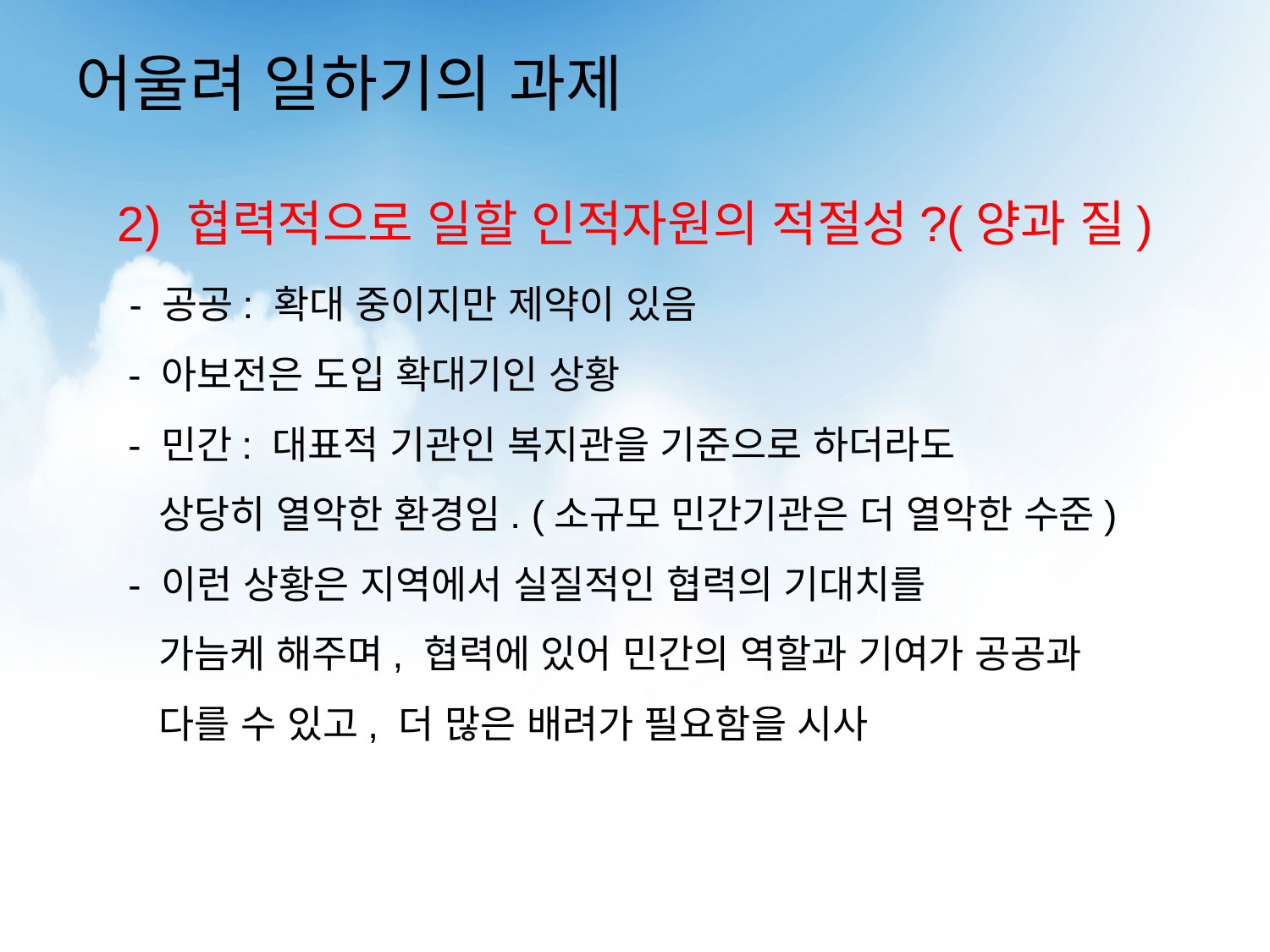

# 어울려 일하기의 과제
2) 협력적으로 일할 인적자원의 적절성?(양과 질)
 - 공공: 확대 중이지만 제약이 있음
 - 아보전은 도입 확대기인 상황
 - 민간: 대표적 기관인 복지관을 기준으로 하더라도
   상당히 열악한 환경임. (소규모 민간기관은 더 열악한 수준)
 - 이런 상황은 지역에서 실질적인 협력의 기대치를
   가늠케 해주며, 협력에 있어 민간의 역할과 기여가 공공과
   다를 수 있고, 더 많은 배려가 필요함을 시사